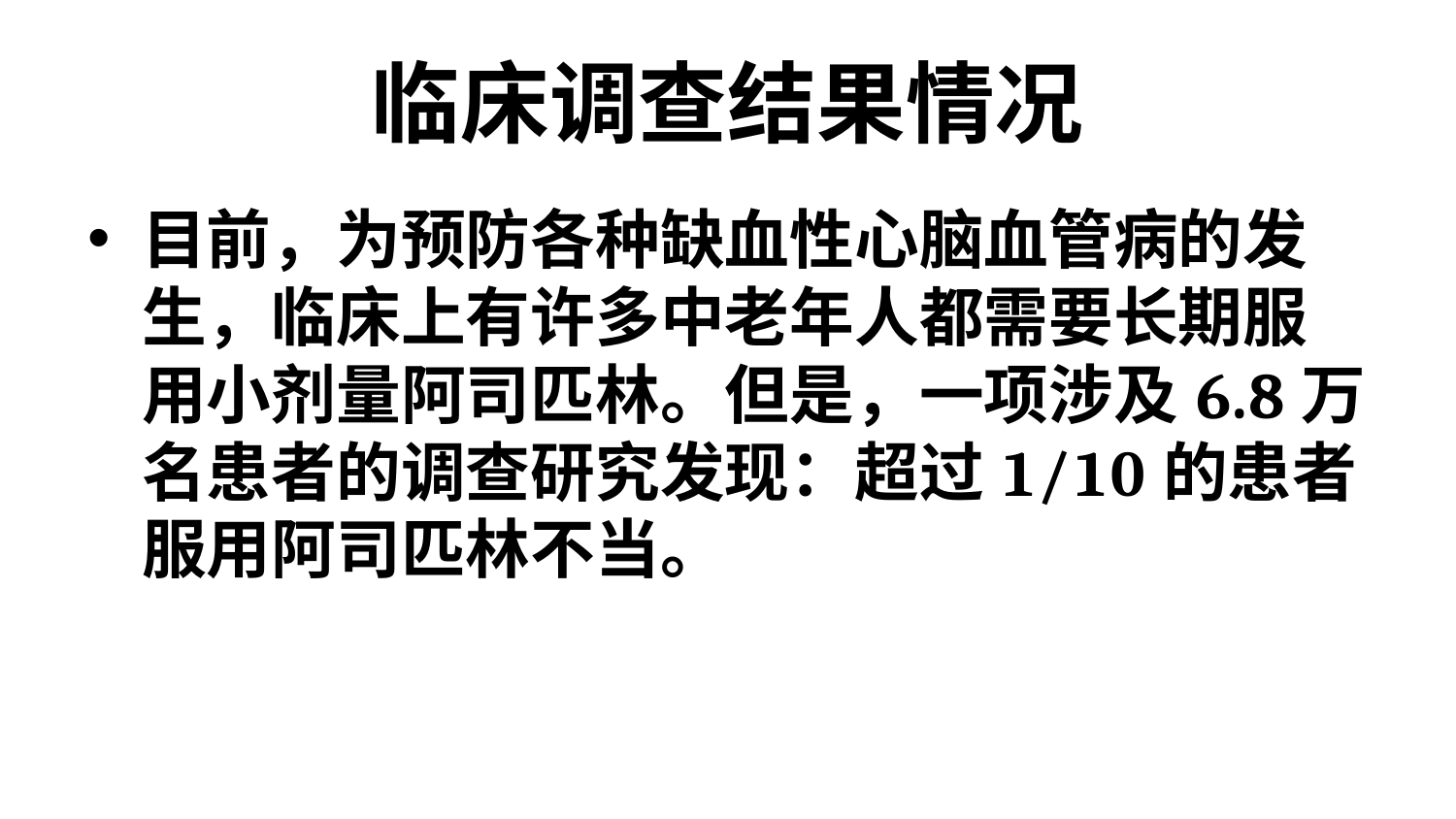

# 临床调查结果情况
目前，为预防各种缺血性心脑血管病的发生，临床上有许多中老年人都需要长期服用小剂量阿司匹林。但是，一项涉及6.8万名患者的调查研究发现：超过1/10的患者服用阿司匹林不当。